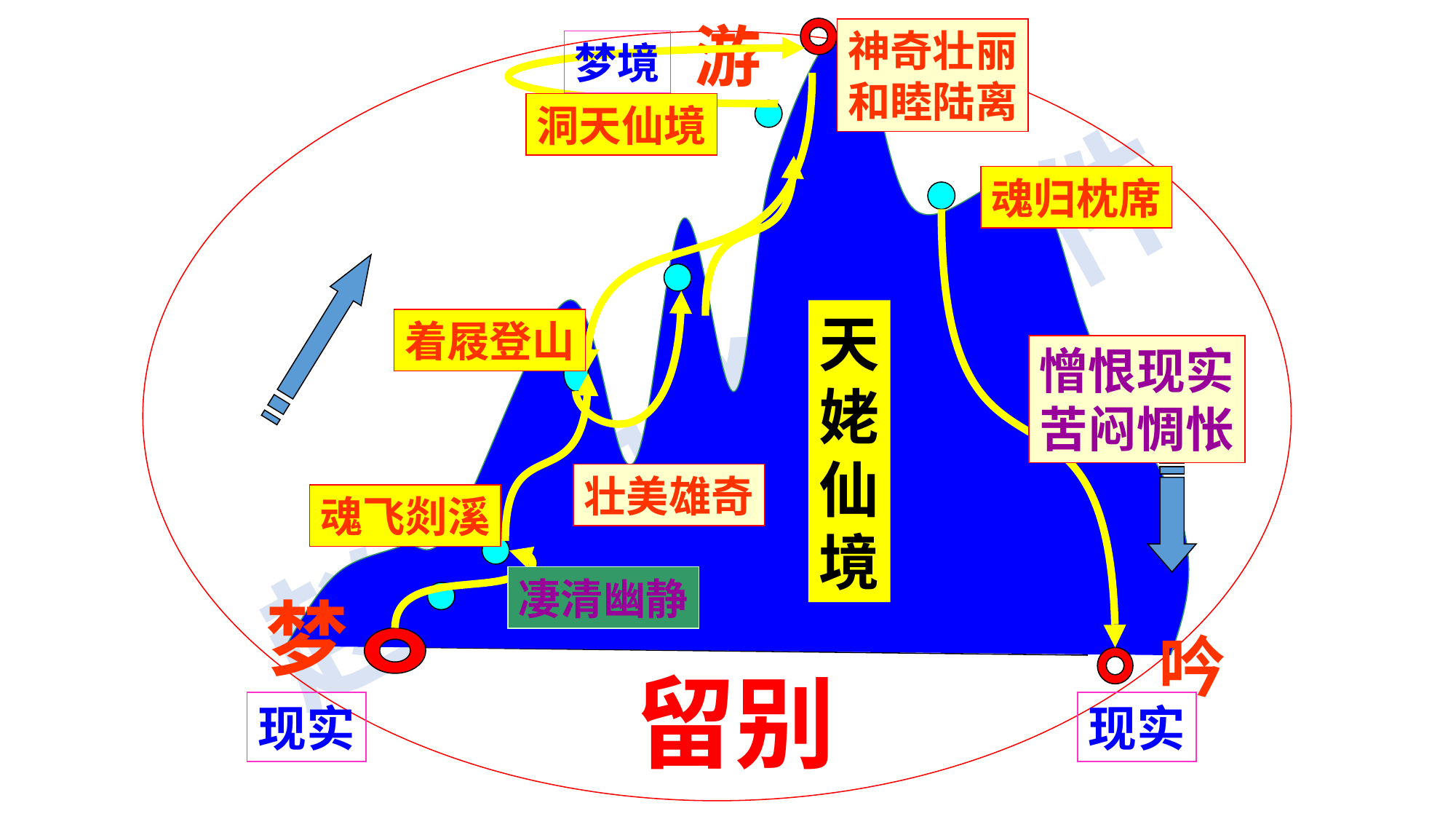

游

神奇壮丽
和睦陆离

梦境

洞天仙境

魂归枕席

天
姥
仙
境
着屐登山

憎恨现实
苦闷惆怅

壮美雄奇
魂飞剡溪

凄清幽静
梦

吟

留别
现实
现实